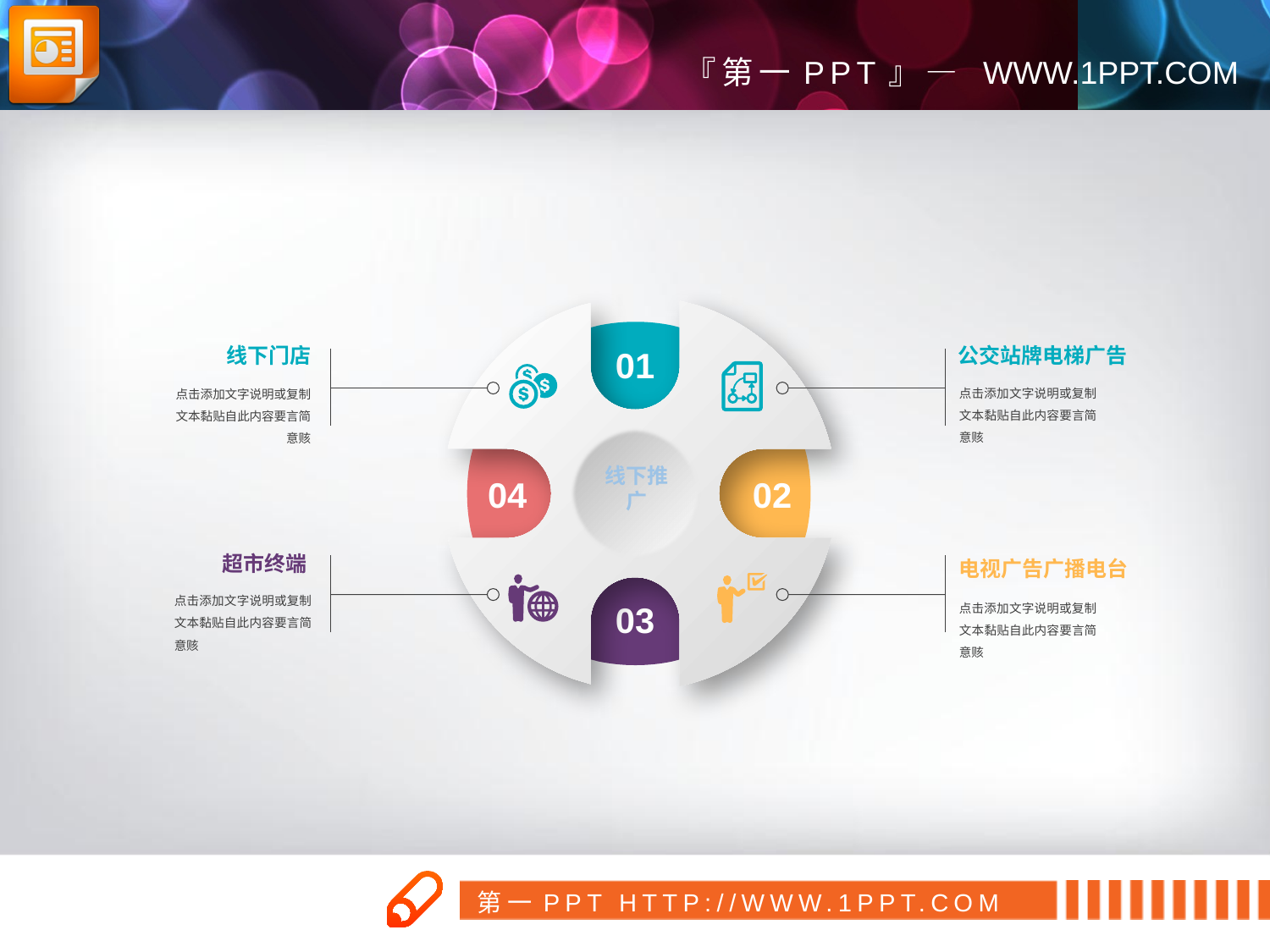

01

04
02

03
公交站牌电梯广告
点击添加文字说明或复制文本黏贴自此内容要言简意赅
线下门店
点击添加文字说明或复制文本黏贴自此内容要言简意赅

线下推广
超市终端
点击添加文字说明或复制文本黏贴自此内容要言简意赅
电视广告广播电台
点击添加文字说明或复制文本黏贴自此内容要言简意赅